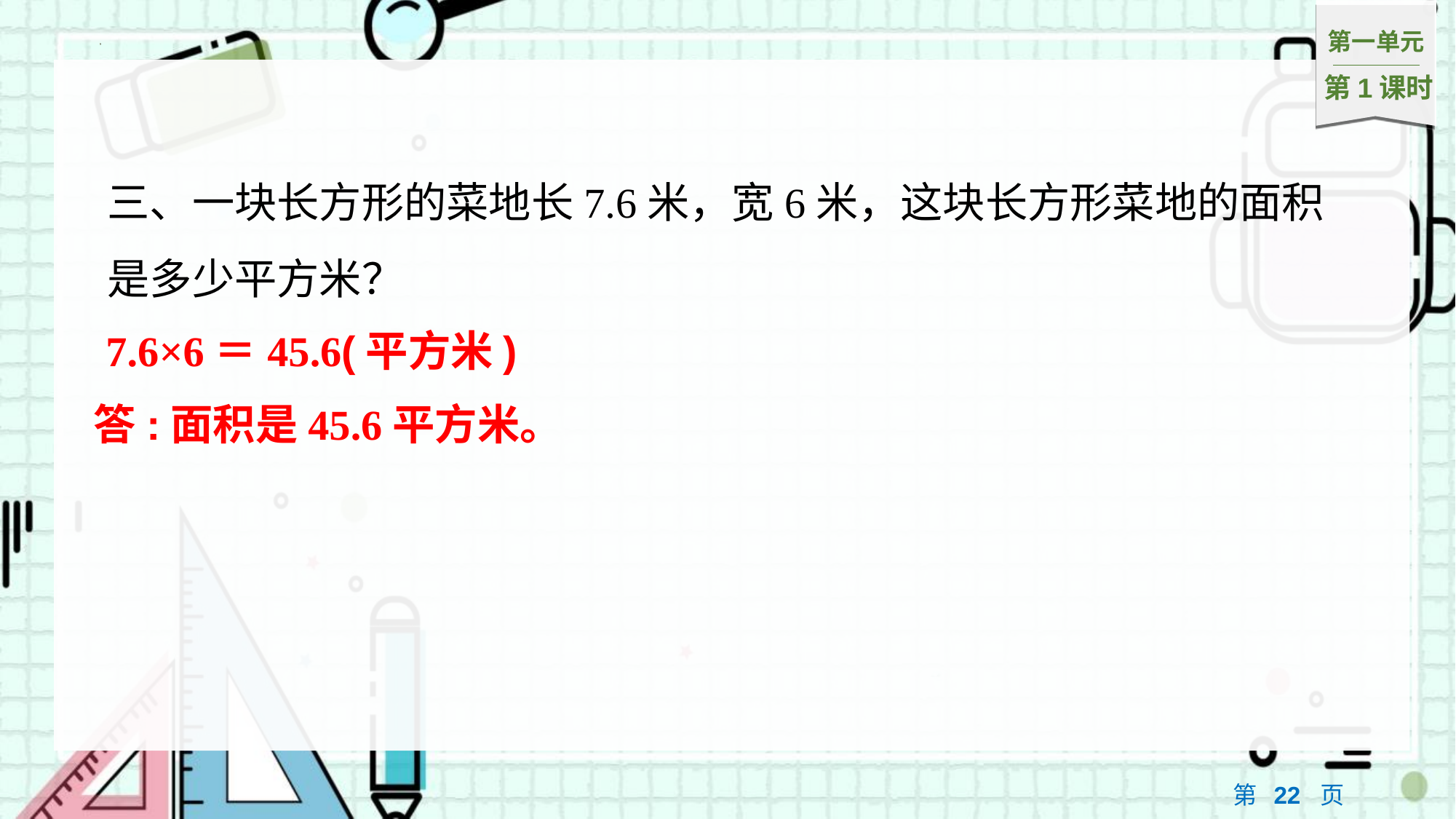

三、一块长方形的菜地长7.6米，宽6米，这块长方形菜地的面积是多少平方米？
7.6×6＝45.6(平方米)
答:面积是45.6平方米。